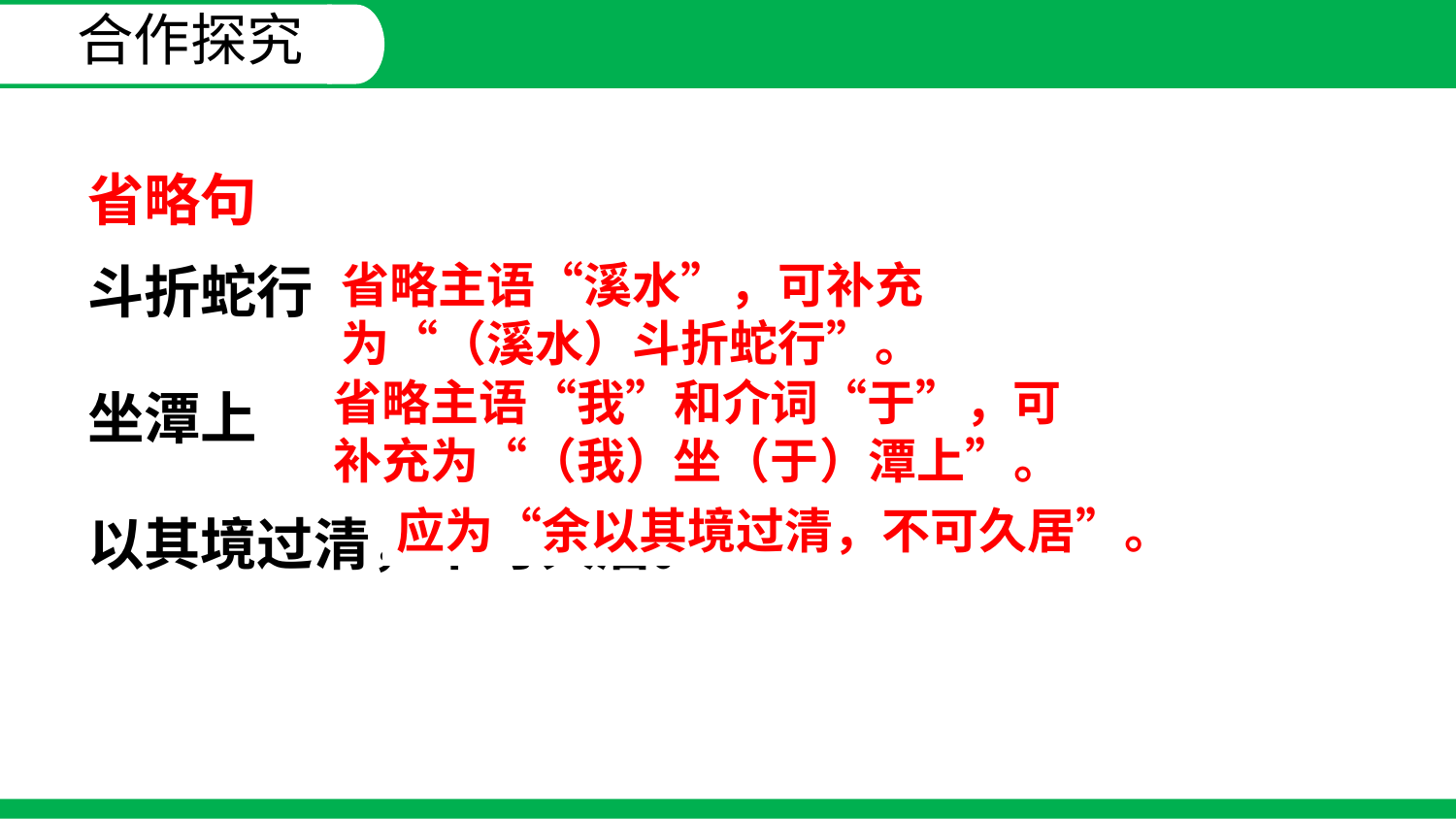

合作探究
省略句
斗折蛇行
坐潭上
以其境过清，不可久居。
省略主语“溪水”，可补充为“（溪水）斗折蛇行”。
省略主语“我”和介词“于”，可补充为“（我）坐（于）潭上”。
应为“余以其境过清，不可久居”。